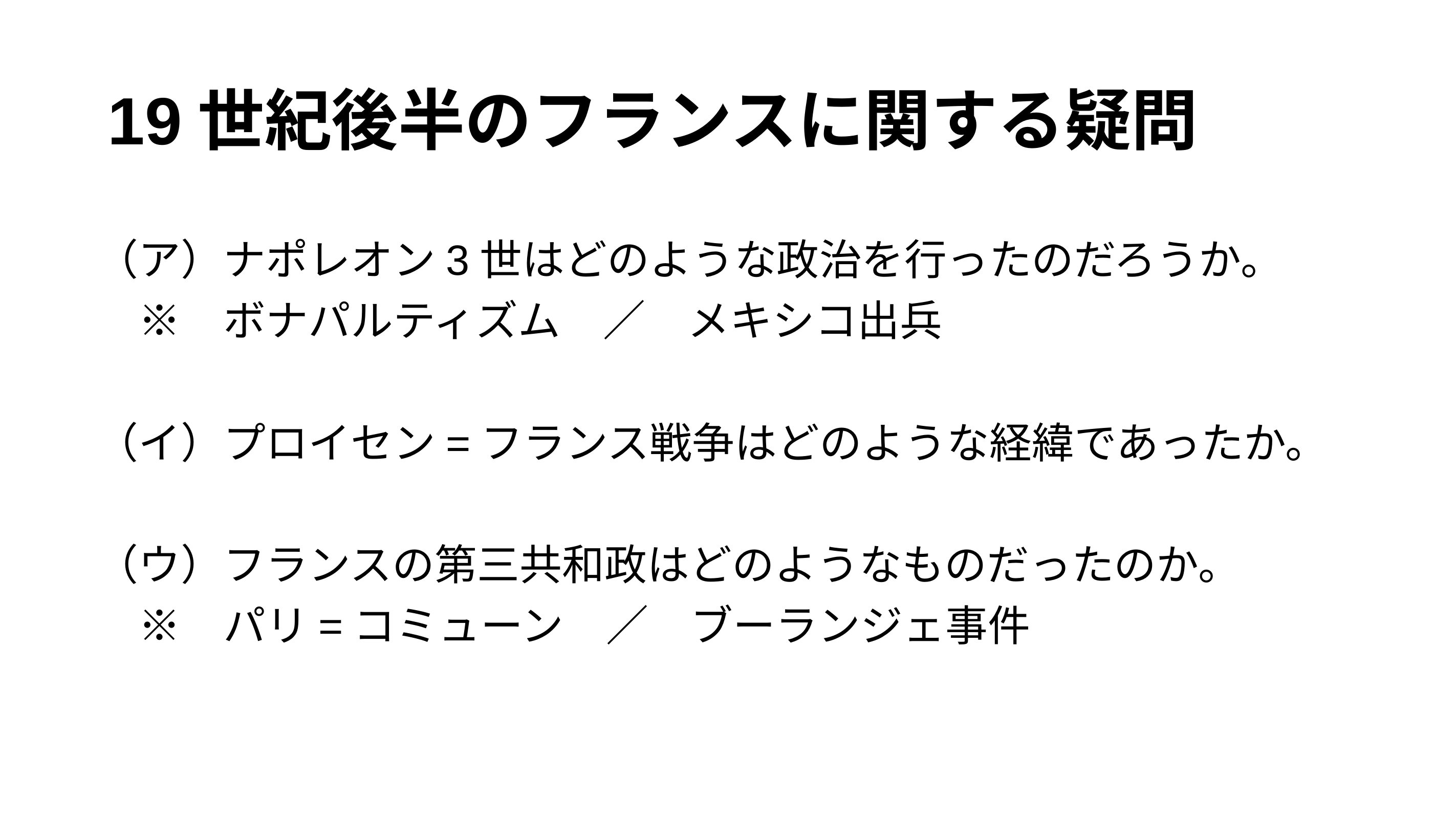

# 19世紀後半のフランスに関する疑問
（ア）ナポレオン3世はどのような政治を行ったのだろうか。
　※　ボナパルティズム　／　メキシコ出兵

（イ）プロイセン=フランス戦争はどのような経緯であったか。

（ウ）フランスの第三共和政はどのようなものだったのか。
　※　パリ=コミューン　／　ブーランジェ事件